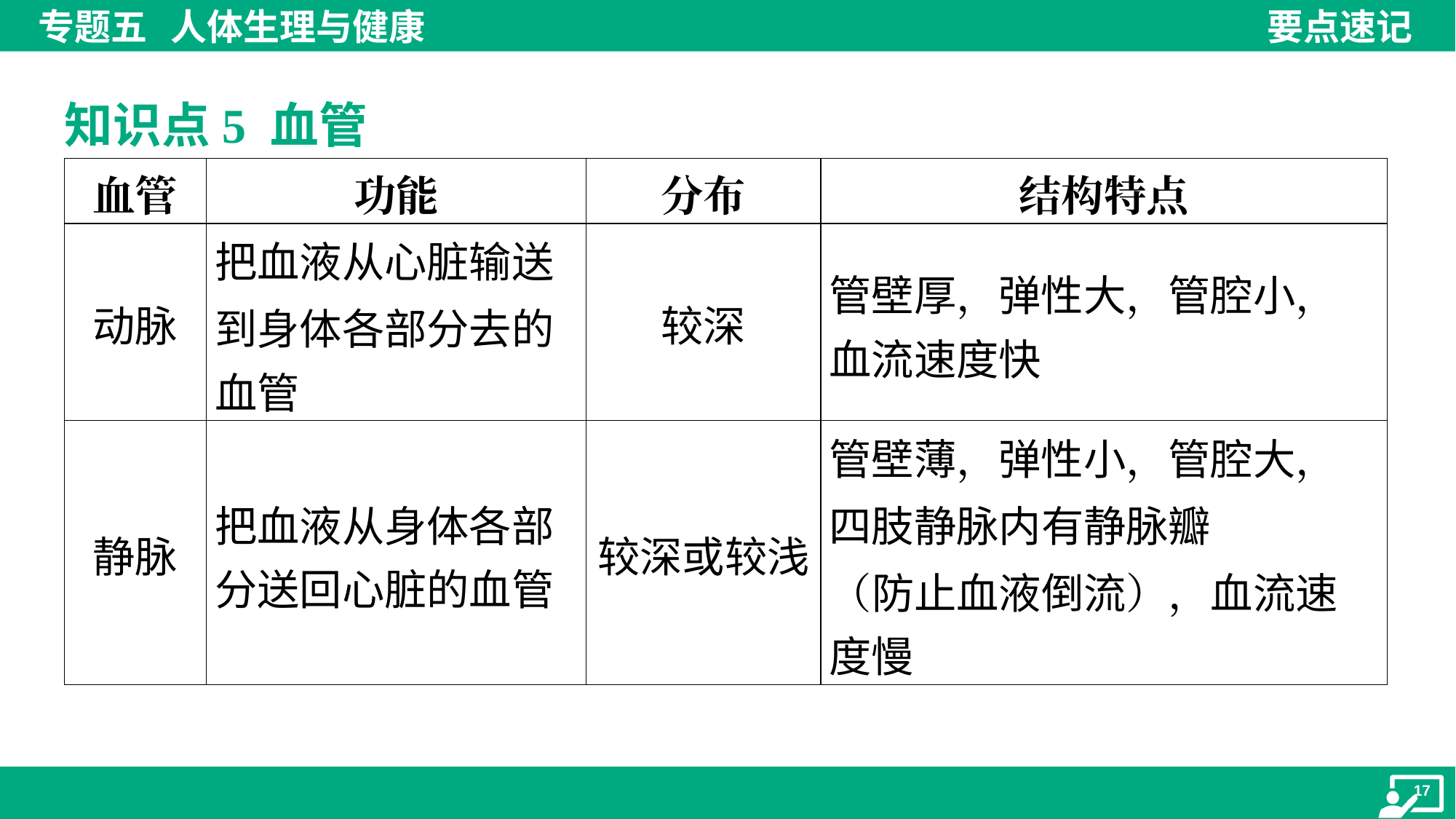

知识点5 血管
| 血管 | 功能 | 分布 | 结构特点 |
| --- | --- | --- | --- |
| 动脉 | 把血液从心脏输送 到身体各部分去的 血管 | 较深 | 管壁厚，弹性大，管腔小， 血流速度快 |
| 静脉 | 把血液从身体各部 分送回心脏的血管 | 较深或较浅 | 管壁薄，弹性小，管腔大， 四肢静脉内有静脉瓣 （防止血液倒流），血流速 度慢 |